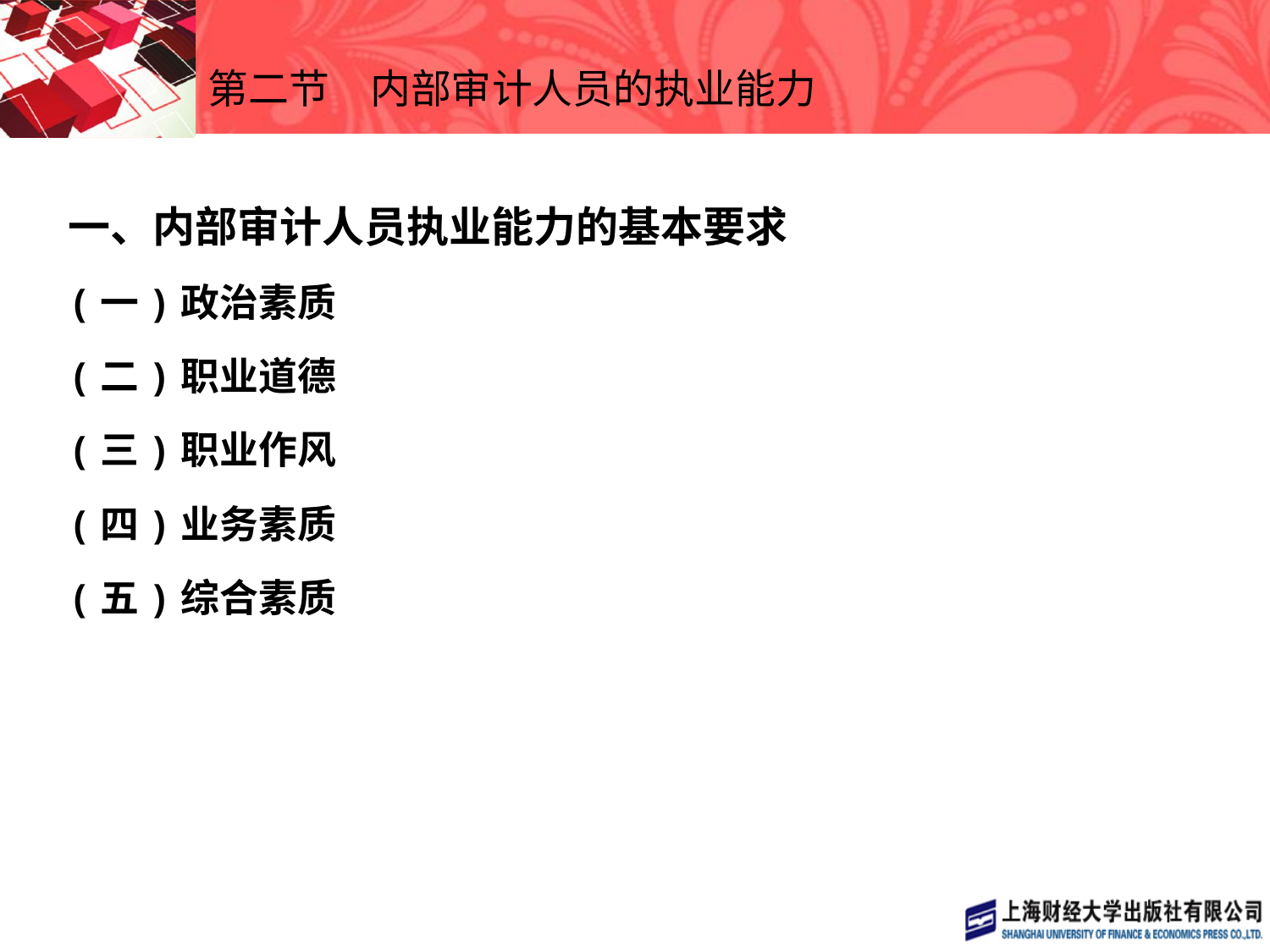

# 第二节　内部审计人员的执业能力
一、内部审计人员执业能力的基本要求
(一)政治素质
(二)职业道德
(三)职业作风
(四)业务素质
(五)综合素质